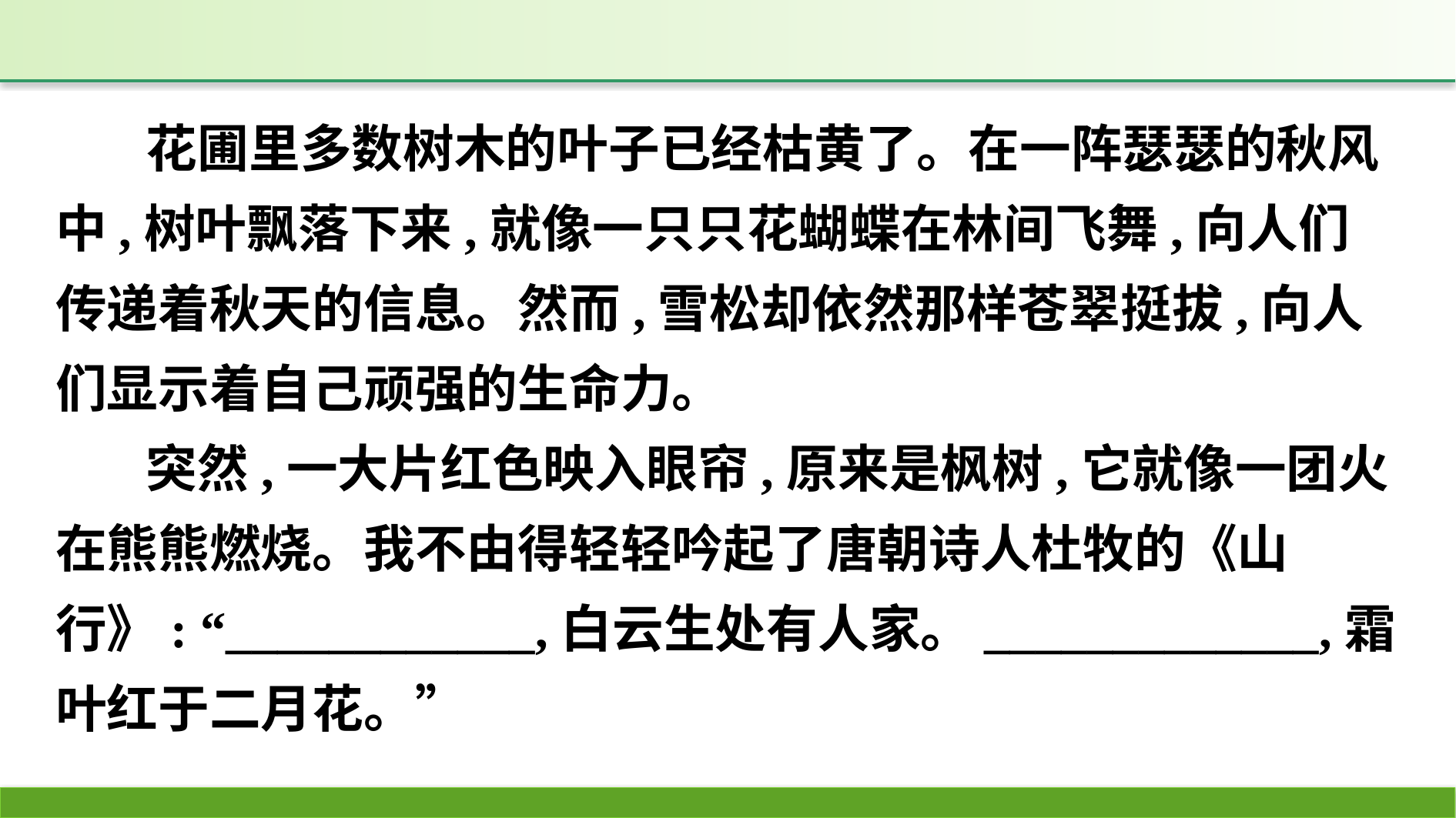

花圃里多数树木的叶子已经枯黄了。在一阵瑟瑟的秋风中,树叶飘落下来,就像一只只花蝴蝶在林间飞舞,向人们传递着秋天的信息。然而,雪松却依然那样苍翠挺拔,向人们显示着自己顽强的生命力。
突然,一大片红色映入眼帘,原来是枫树,它就像一团火在熊熊燃烧。我不由得轻轻吟起了唐朝诗人杜牧的《山行》: “____________,白云生处有人家。_____________,霜叶红于二月花。”